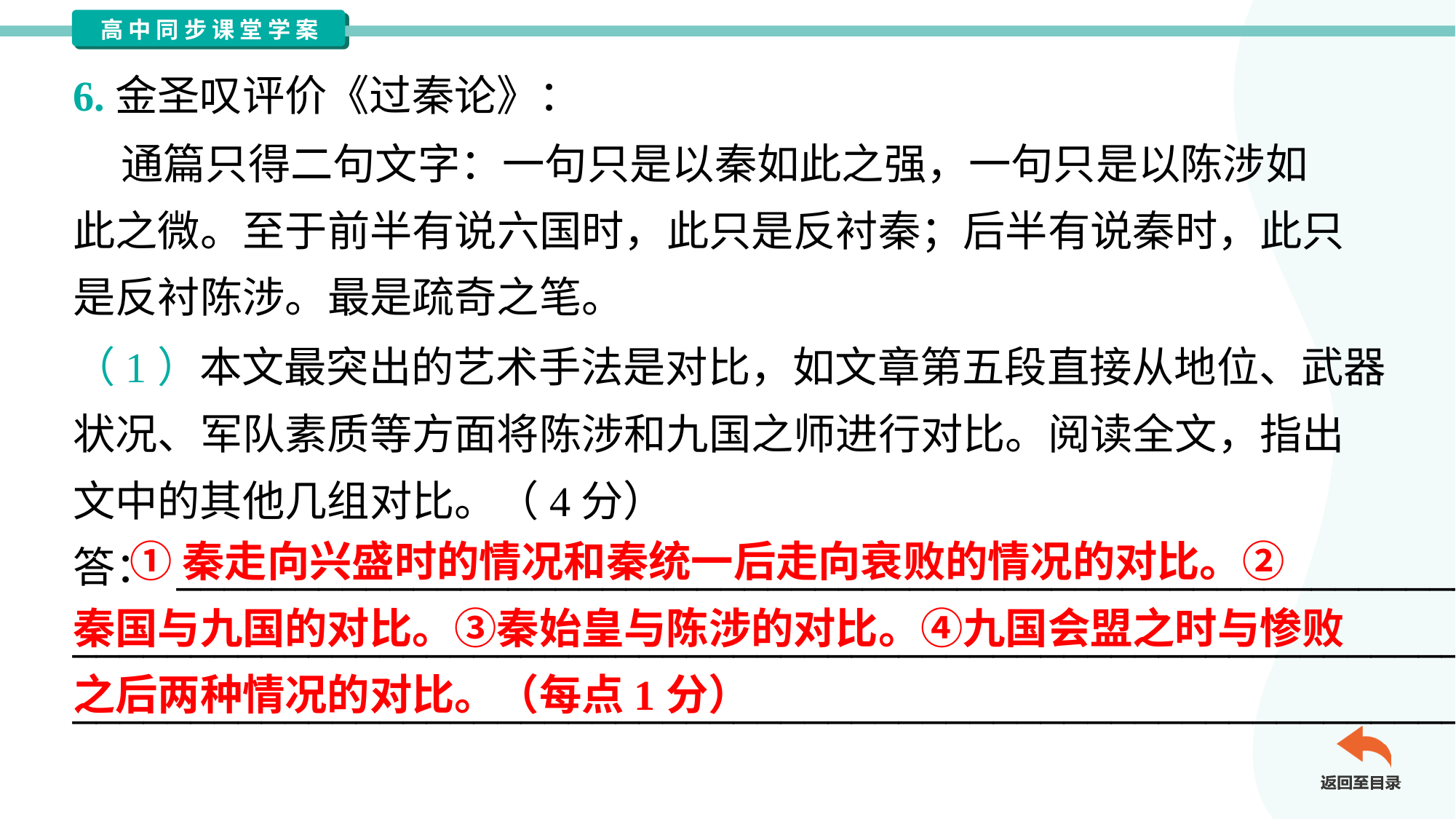

6.金圣叹评价《过秦论》：
    通篇只得二句文字：一句只是以秦如此之强，一句只是以陈涉如
此之微。至于前半有说六国时，此只是反衬秦；后半有说秦时，此只
是反衬陈涉。最是疏奇之笔。
（1）本文最突出的艺术手法是对比，如文章第五段直接从地位、武器
状况、军队素质等方面将陈涉和九国之师进行对比。阅读全文，指出
文中的其他几组对比。（4分）
答： ________________________________________________________
_____________________________________________________________
_____________________________________________________________
      ①秦走向兴盛时的情况和秦统一后走向衰败的情况的对比。②
秦国与九国的对比。③秦始皇与陈涉的对比。④九国会盟之时与惨败
之后两种情况的对比。（每点1分）